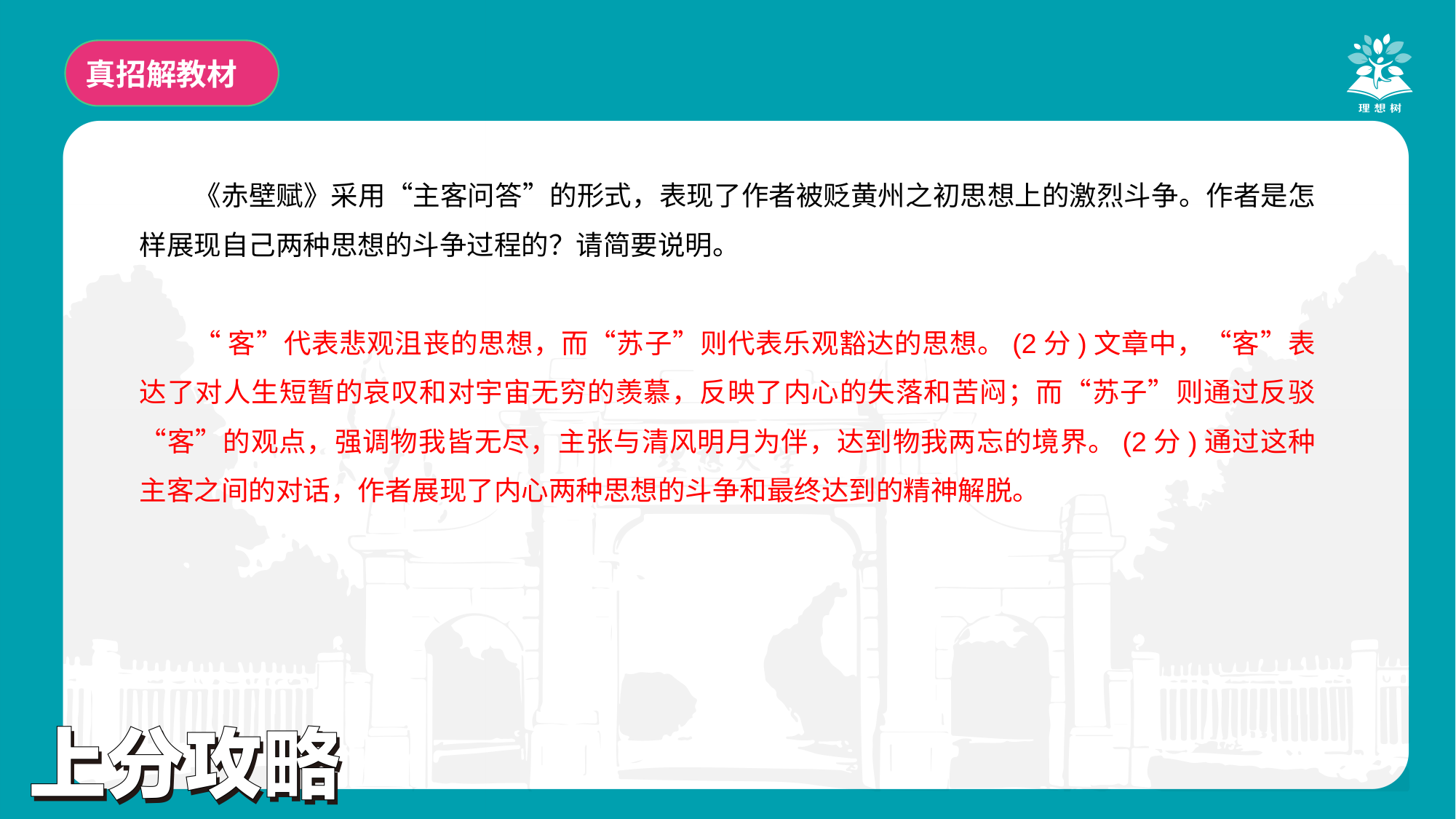

真招解教材
《赤壁赋》采用“主客问答”的形式，表现了作者被贬黄州之初思想上的激烈斗争。作者是怎样展现自己两种思想的斗争过程的？请简要说明。

“客”代表悲观沮丧的思想，而“苏子”则代表乐观豁达的思想。(2分)文章中，“客”表达了对人生短暂的哀叹和对宇宙无穷的羡慕，反映了内心的失落和苦闷；而“苏子”则通过反驳“客”的观点，强调物我皆无尽，主张与清风明月为伴，达到物我两忘的境界。(2分)通过这种主客之间的对话，作者展现了内心两种思想的斗争和最终达到的精神解脱。